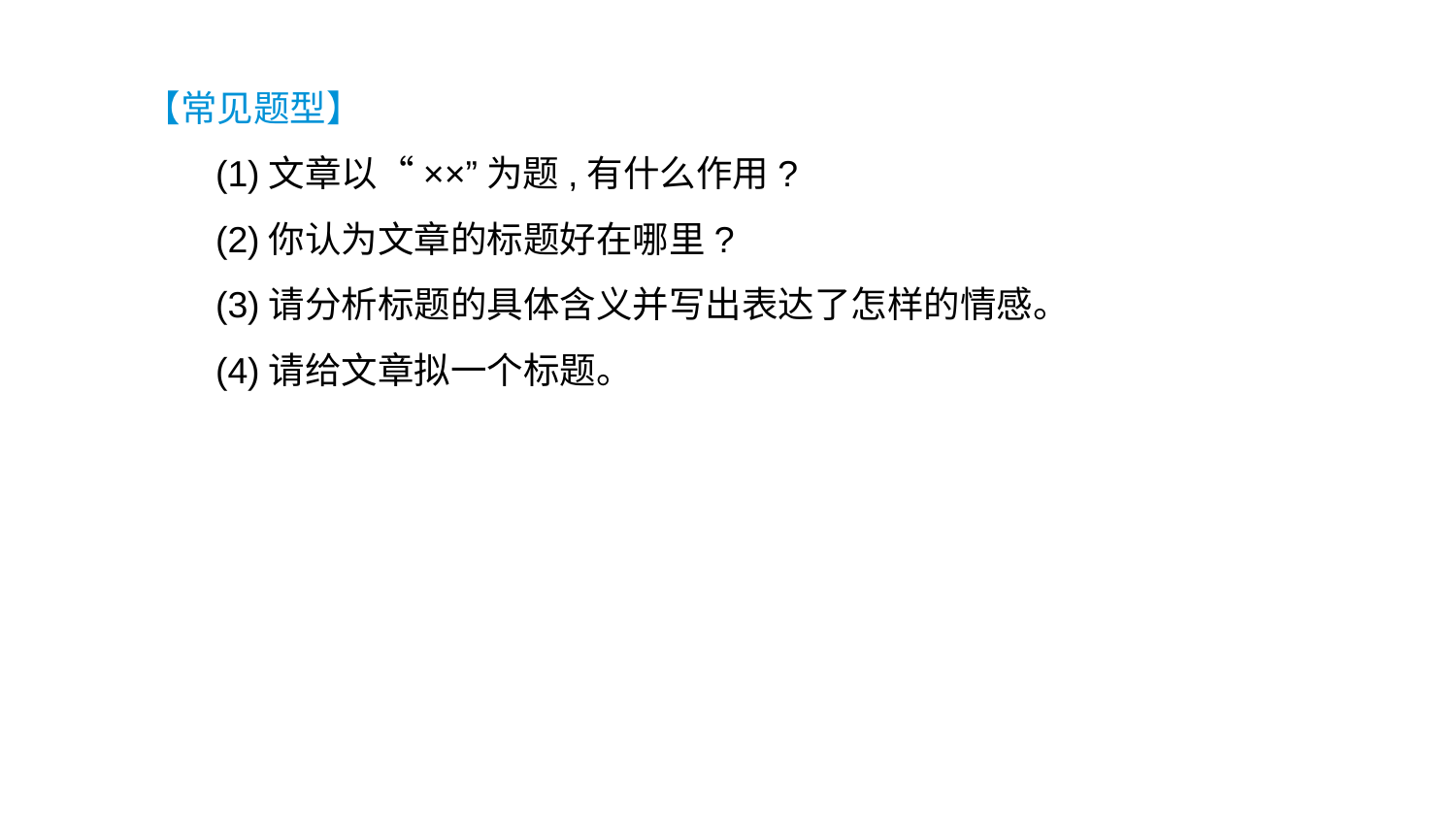

【常见题型】
(1)文章以“××”为题,有什么作用?
(2)你认为文章的标题好在哪里?
(3)请分析标题的具体含义并写出表达了怎样的情感。
(4)请给文章拟一个标题。